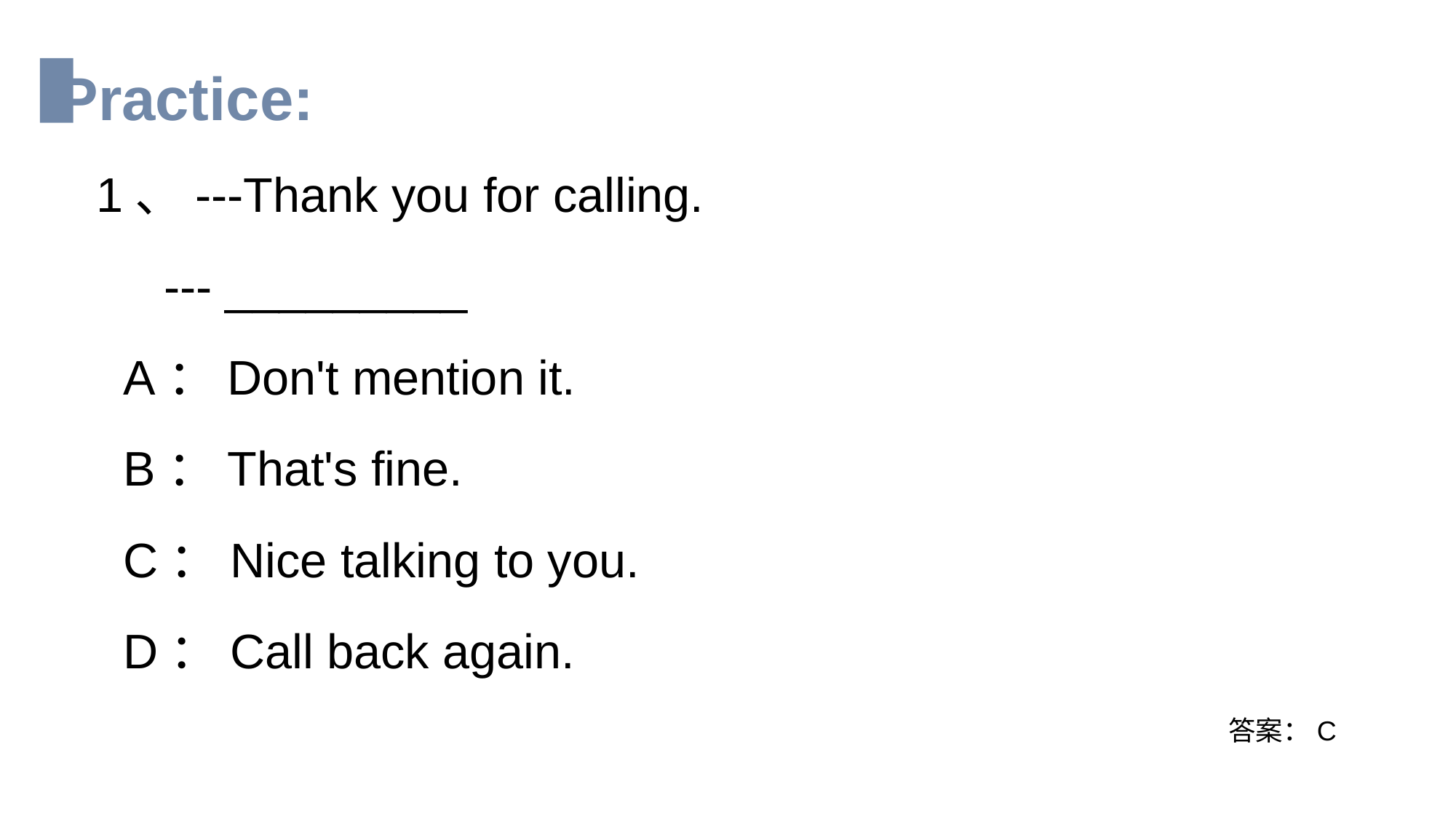

Practice:

1、---Thank you for calling.
     --- _________
  A：Don't mention it.
  B：That's fine.
  C：Nice talking to you.
  D：Call back again.

答案：C